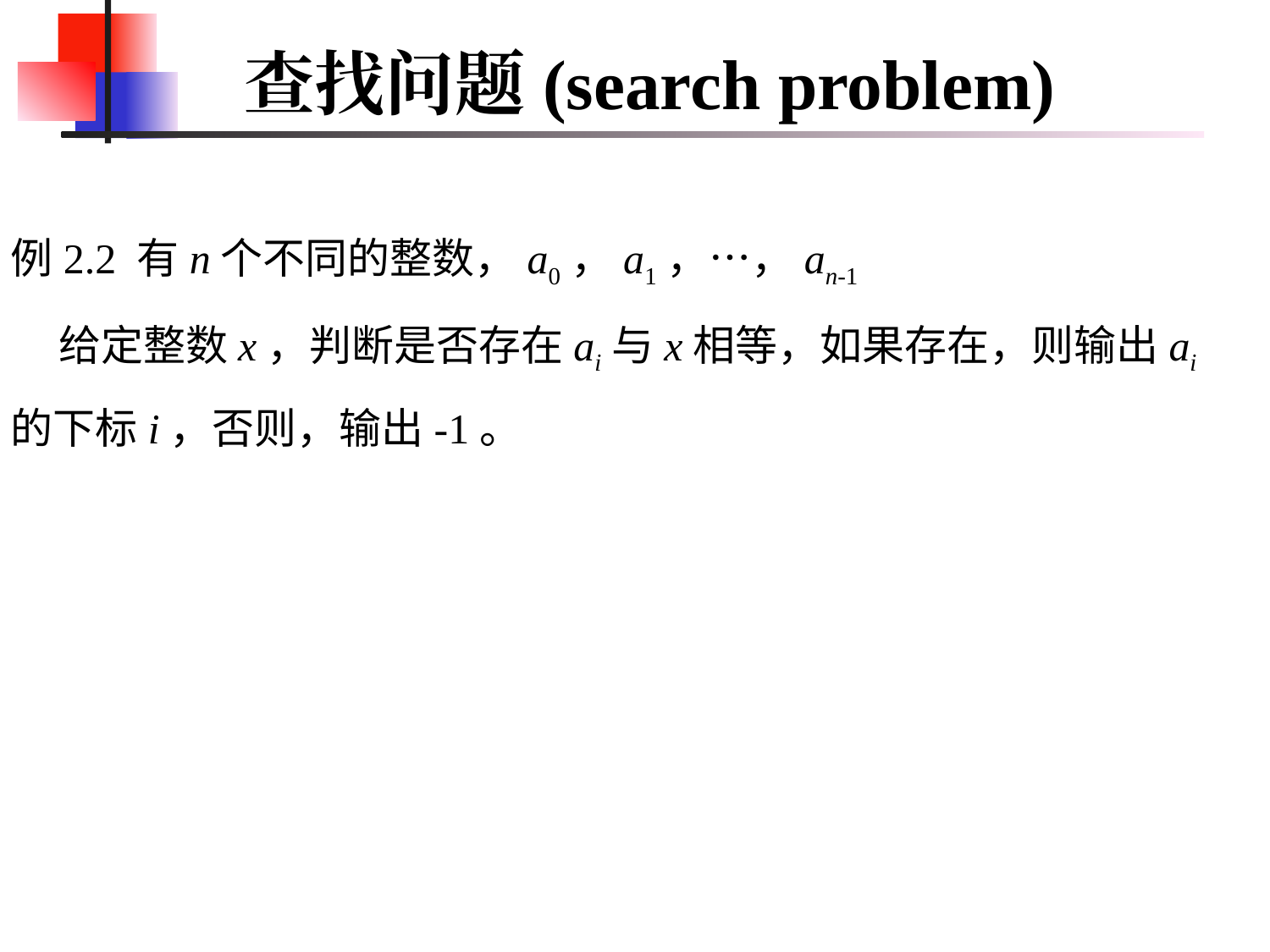

# 查找问题(search problem)
例2.2 有n个不同的整数，a0，a1，…，an-1
给定整数x，判断是否存在ai与x相等，如果存在，则输出ai的下标i，否则，输出-1。